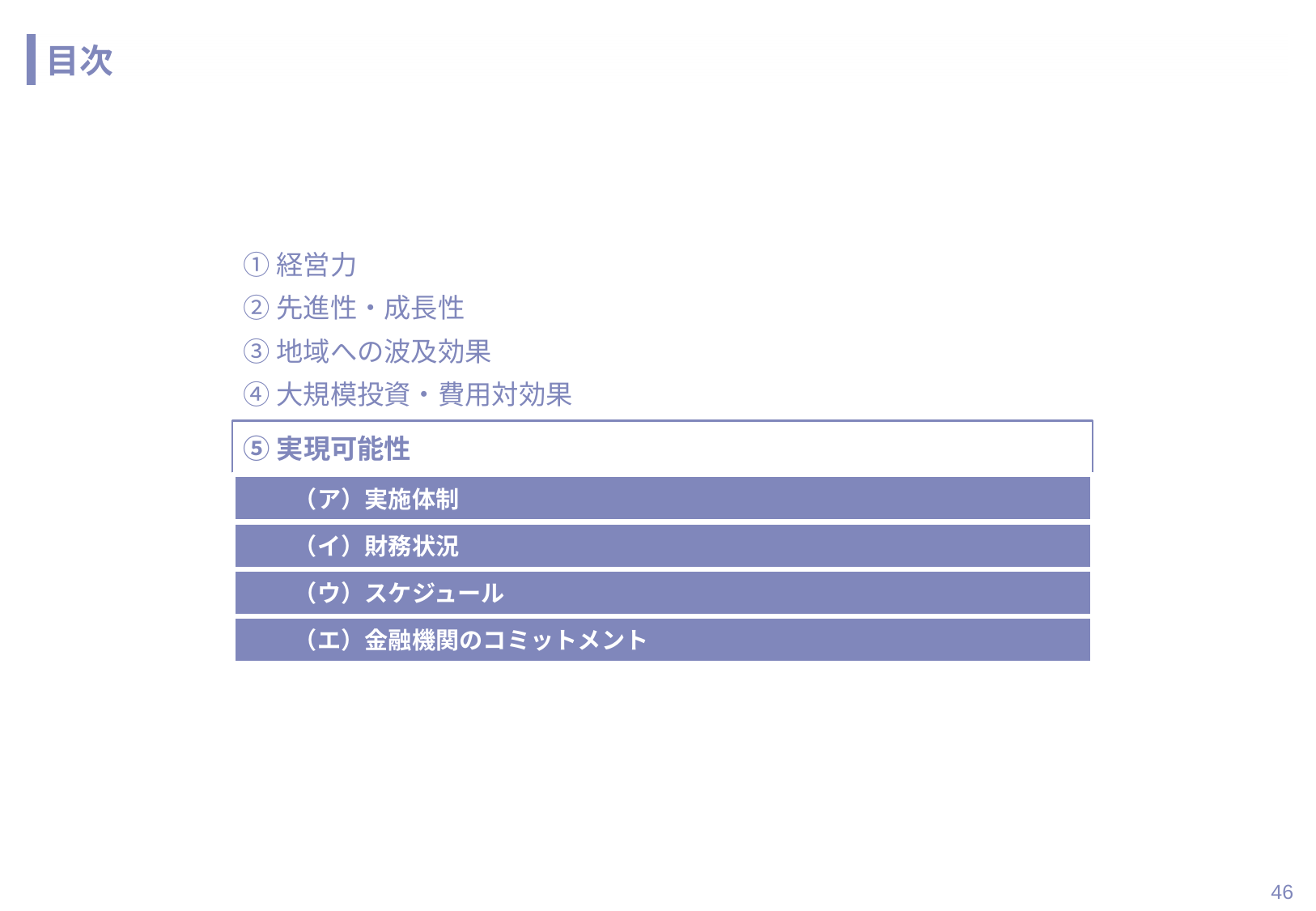

# 目次
①経営力
②先進性・成長性
③地域への波及効果
④大規模投資・費用対効果
⑤実現可能性
（ア）実施体制
（イ）財務状況
（ウ）スケジュール
（エ）金融機関のコミットメント